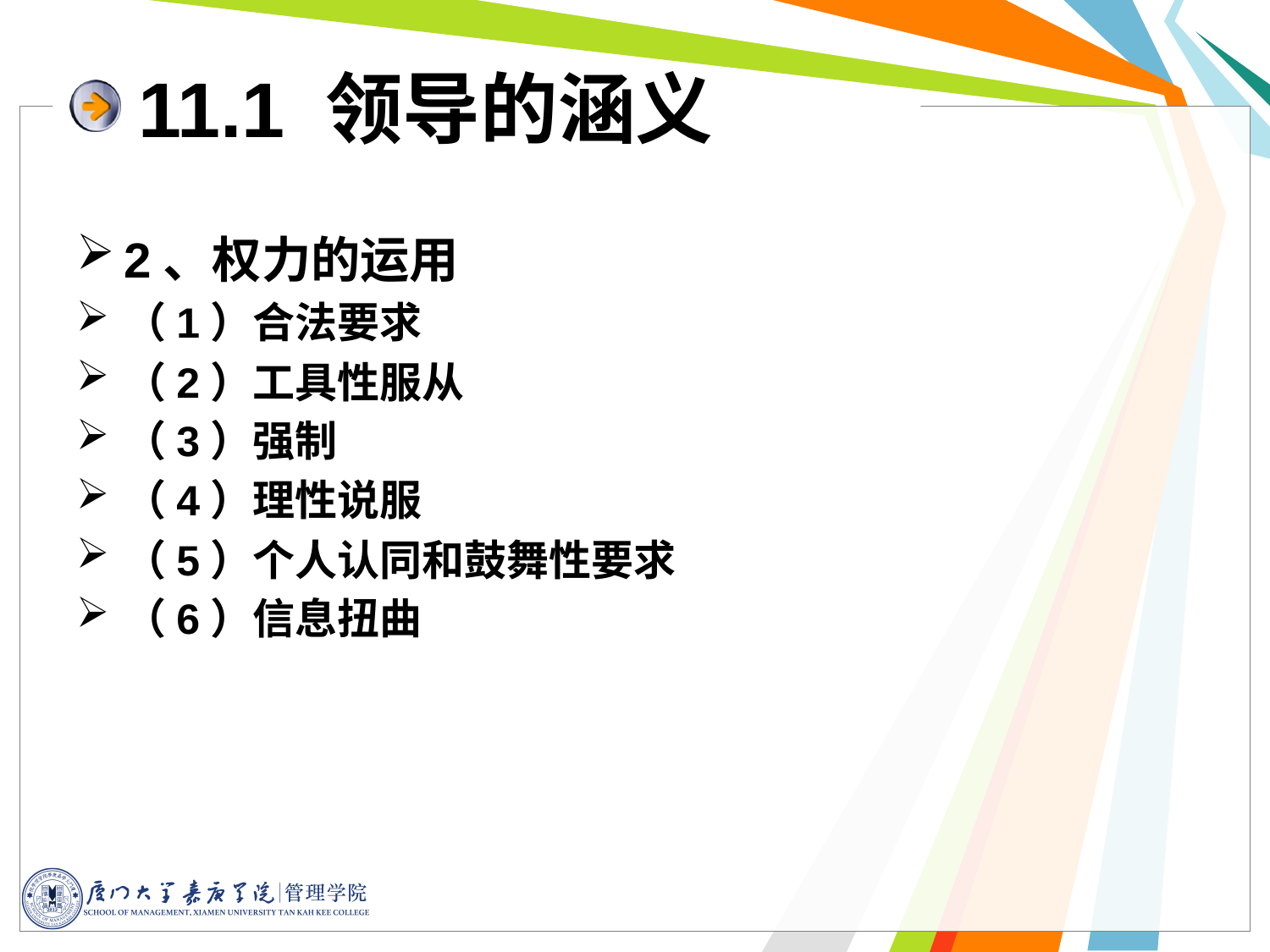

11.1 领导的涵义
2、权力的运用
（1）合法要求
（2）工具性服从
（3）强制
（4）理性说服
（5）个人认同和鼓舞性要求
（6）信息扭曲